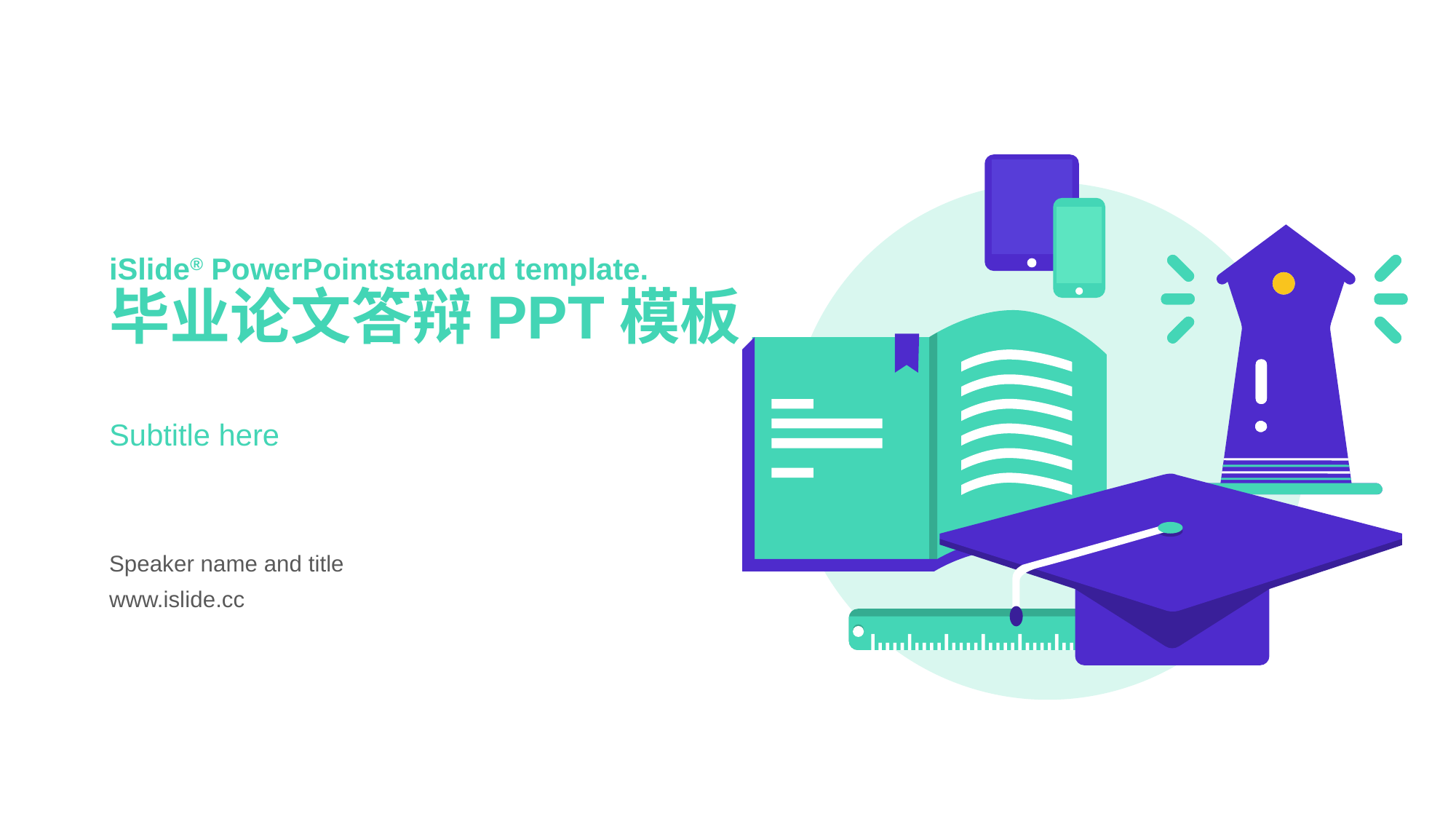

# iSlide® PowerPointstandard template. 毕业论文答辩PPT模板
Subtitle here
Speaker name and title
www.islide.cc